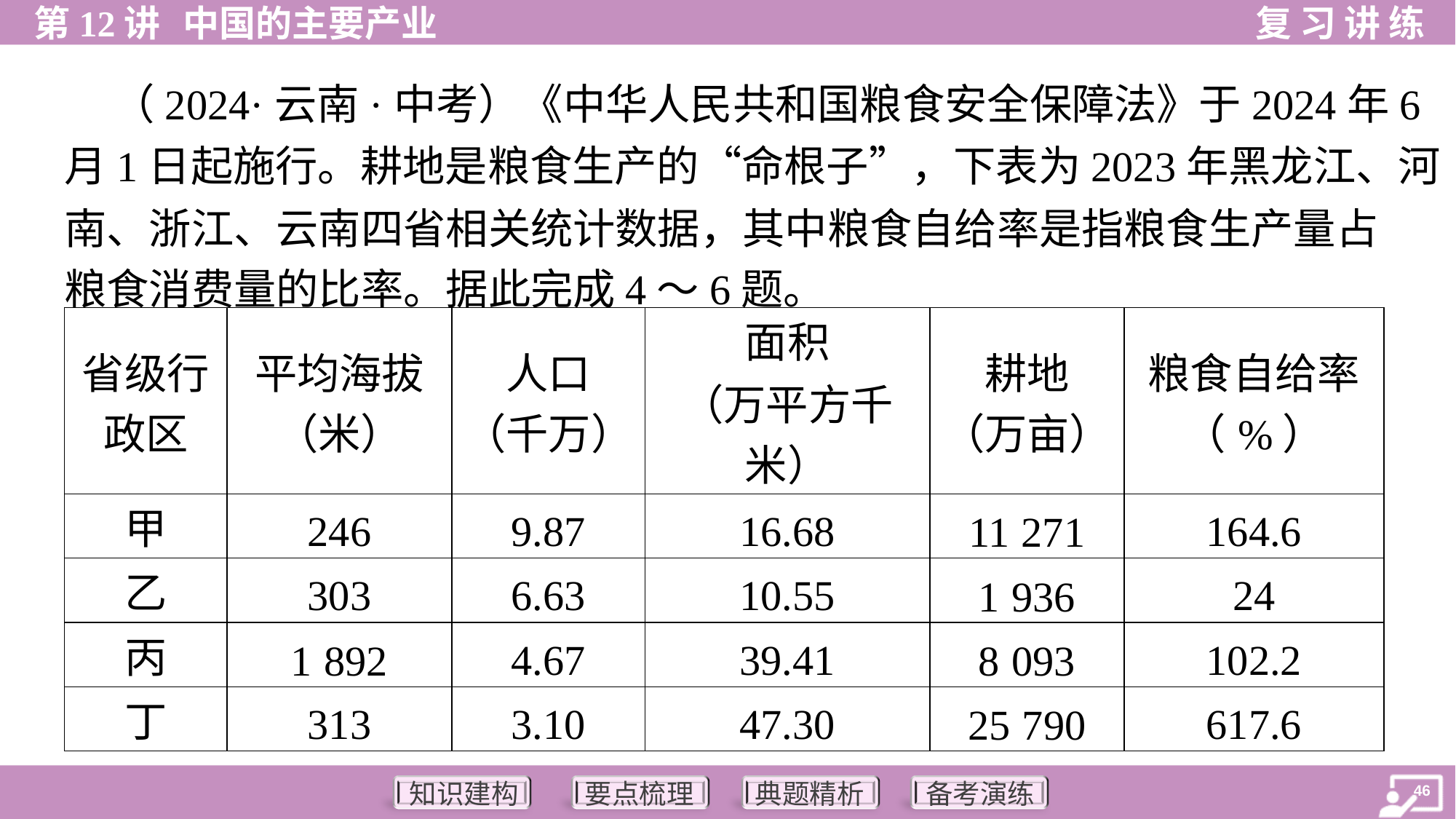

（2024·云南·中考）《中华人民共和国粮食安全保障法》于2024年6
月1日起施行。耕地是粮食生产的“命根子”，下表为2023年黑龙江、河
南、浙江、云南四省相关统计数据，其中粮食自给率是指粮食生产量占
粮食消费量的比率。据此完成4～6题。
| 省级行 政区 | 平均海拔 （米） | 人口 （千万） | 面积 （万平方千 米） | 耕地 （万亩） | 粮食自给率 （%） |
| --- | --- | --- | --- | --- | --- |
| 甲 | 246 | 9.87 | 16.68 | 11 271 | 164.6 |
| 乙 | 303 | 6.63 | 10.55 | 1 936 | 24 |
| 丙 | 1 892 | 4.67 | 39.41 | 8 093 | 102.2 |
| 丁 | 313 | 3.10 | 47.30 | 25 790 | 617.6 |